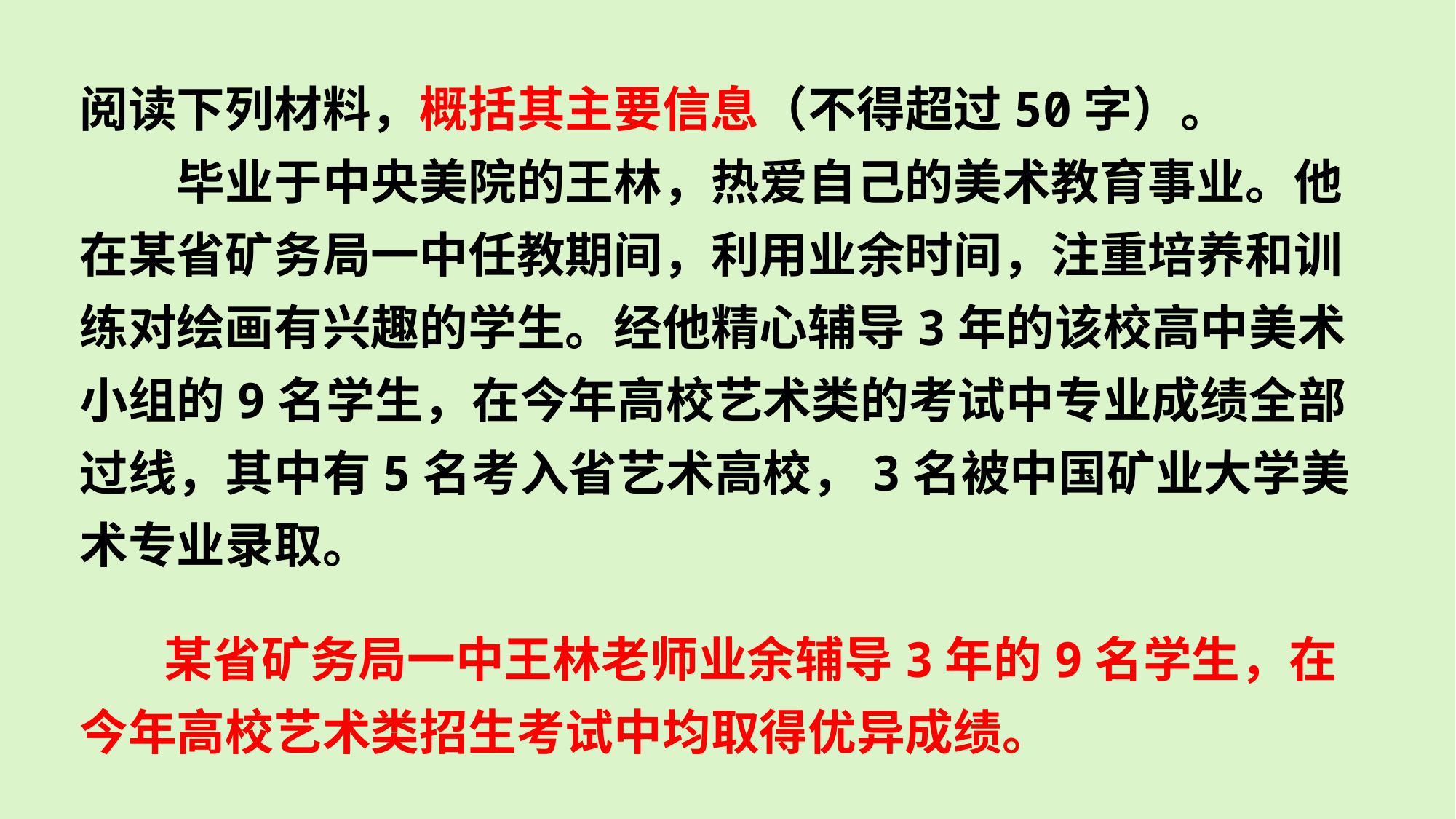

阅读下列材料，概括其主要信息（不得超过50字）。
　　毕业于中央美院的王林，热爱自己的美术教育事业。他在某省矿务局一中任教期间，利用业余时间，注重培养和训练对绘画有兴趣的学生。经他精心辅导3年的该校高中美术小组的9名学生，在今年高校艺术类的考试中专业成绩全部过线，其中有5名考入省艺术高校，3名被中国矿业大学美术专业录取。
　　某省矿务局一中王林老师业余辅导3年的9名学生，在今年高校艺术类招生考试中均取得优异成绩。